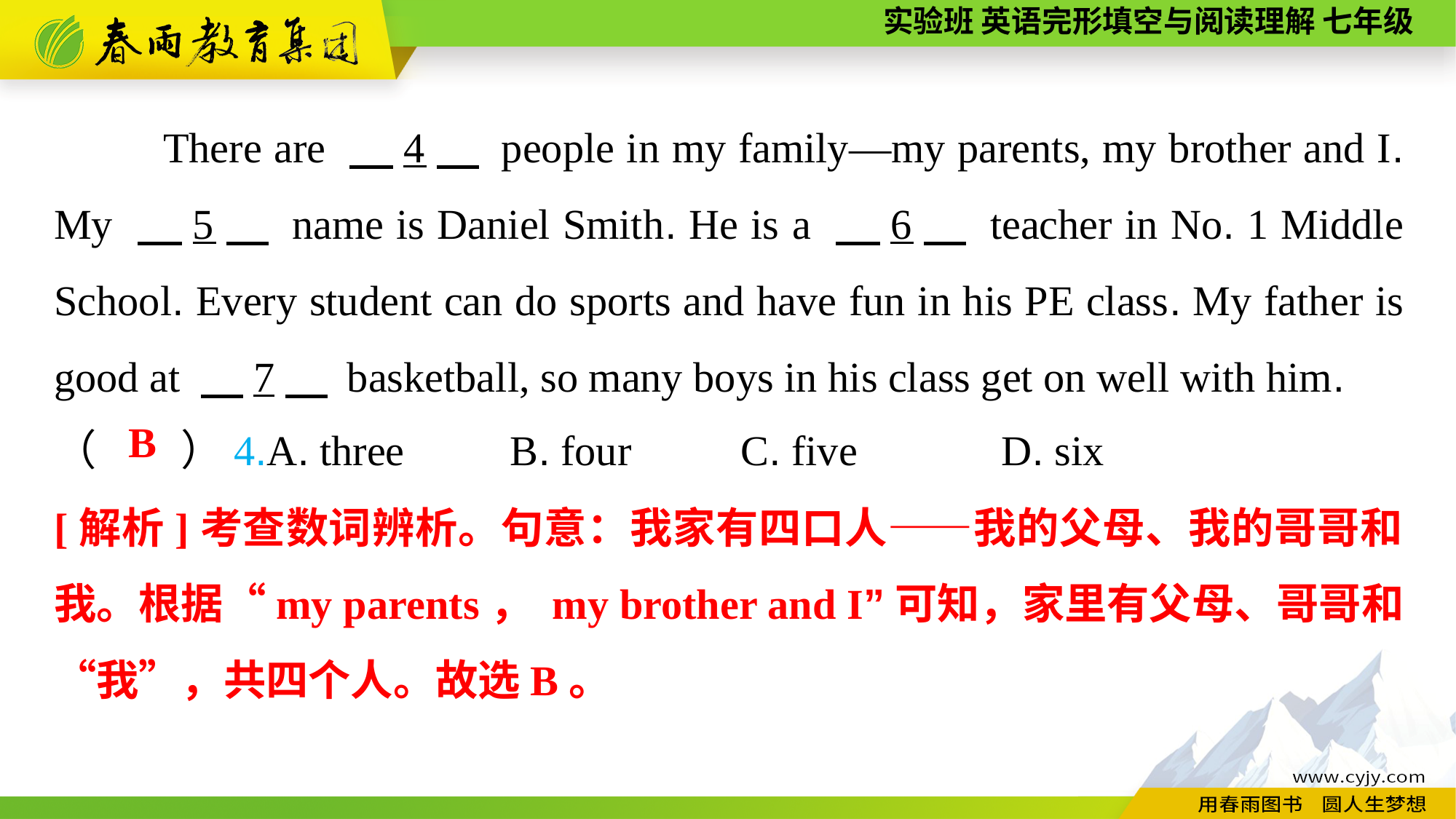

There are 　4　 people in my family—my parents, my brother and I. My 　5　 name is Daniel Smith. He is a 　6　 teacher in No. 1 Middle School. Every student can do sports and have fun in his PE class. My father is good at 　7　 basketball, so many boys in his class get on well with him.
（　　）4.A. three          B. four	   C. five	       D. six
B
[解析]考查数词辨析。句意：我家有四口人——我的父母、我的哥哥和我。根据“my parents， my brother and I”可知，家里有父母、哥哥和“我”，共四个人。故选B。